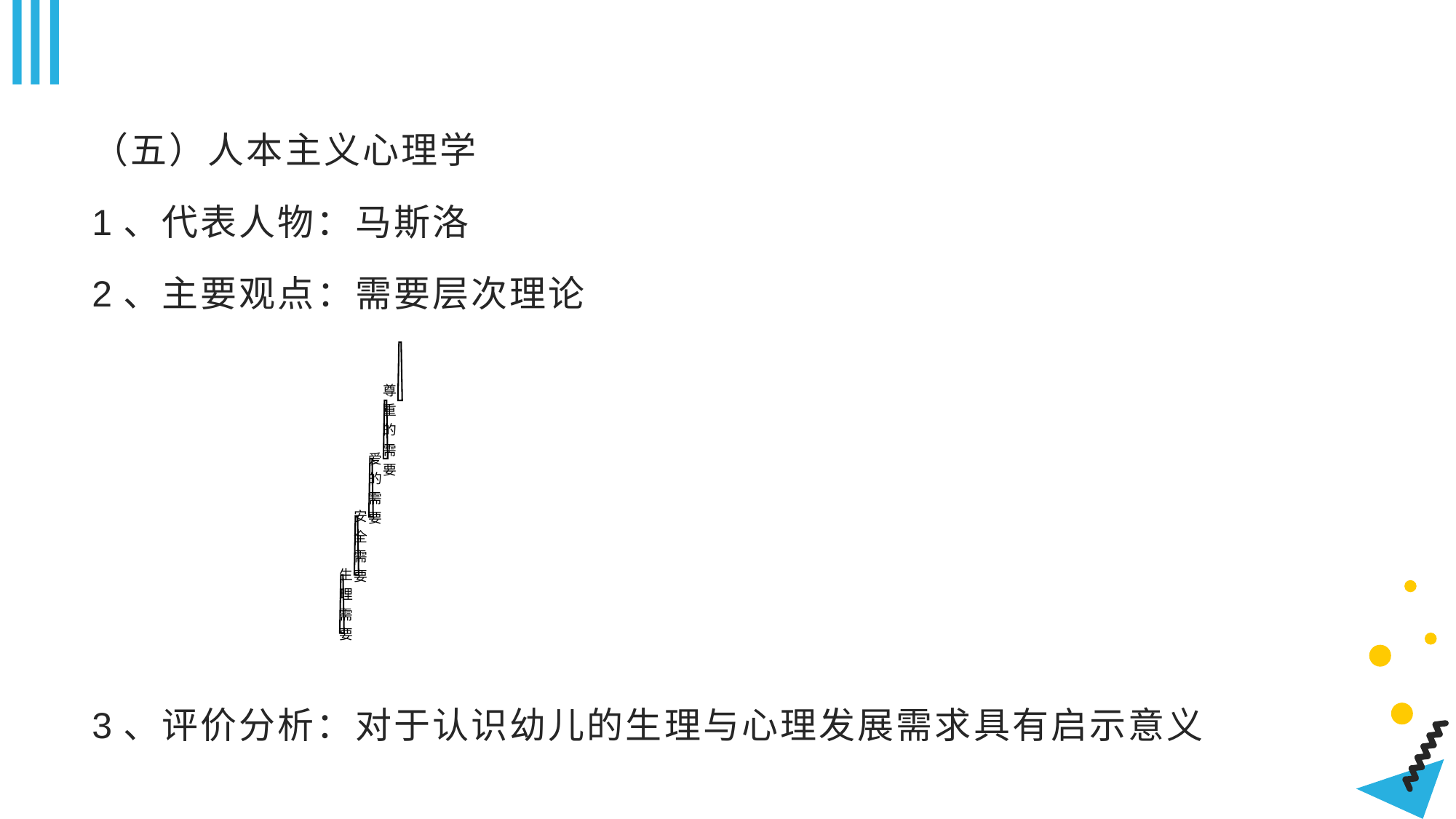

#
（五）人本主义心理学
1、代表人物：马斯洛
2、主要观点：需要层次理论

3、评价分析：对于认识幼儿的生理与心理发展需求具有启示意义